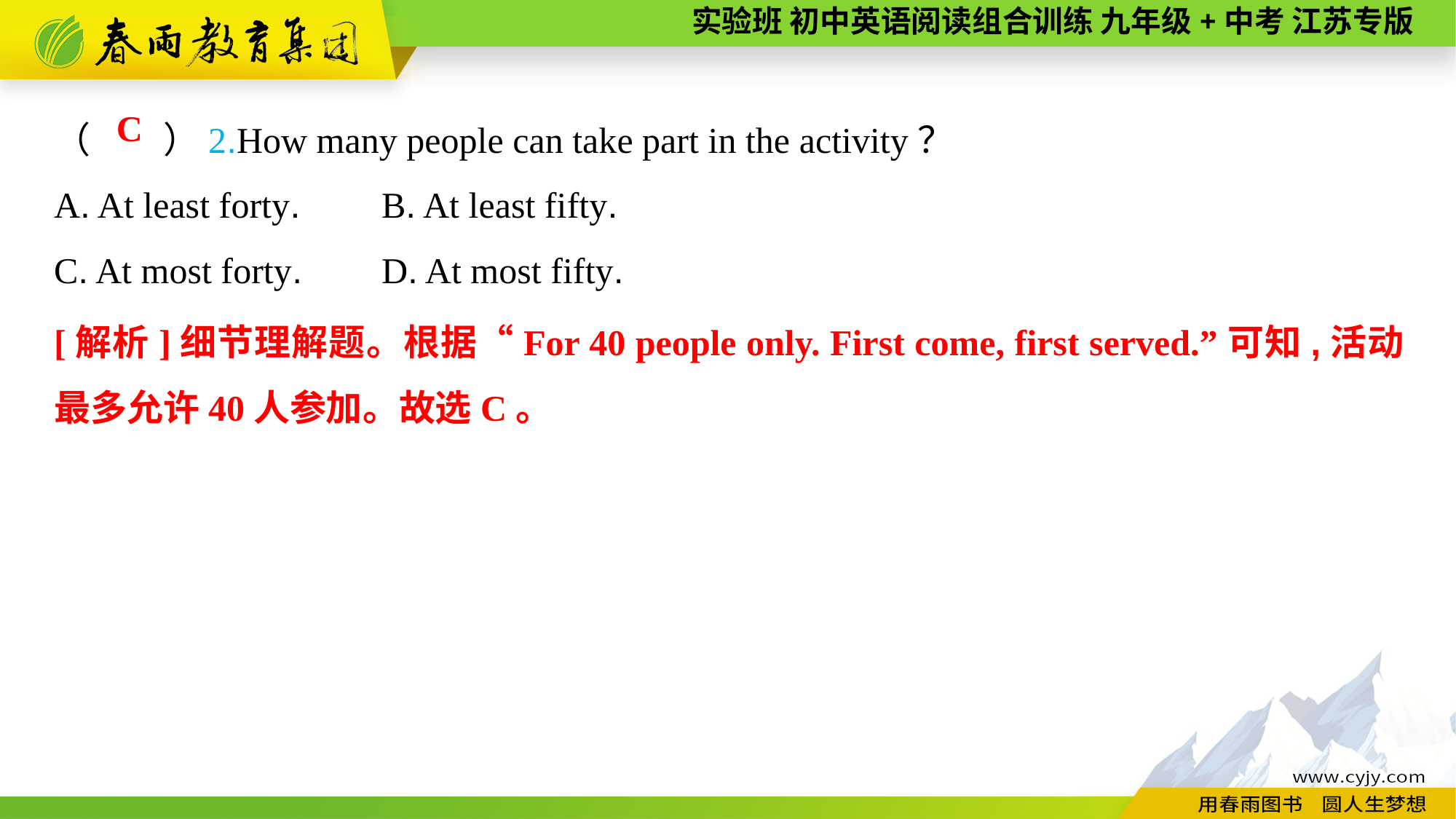

（　　）2.How many people can take part in the activity？
A. At least forty.	B. At least fifty.
C. At most forty.	D. At most fifty.
C
[解析]细节理解题。根据“For 40 people only. First come, first served.”可知,活动最多允许40人参加。故选C。